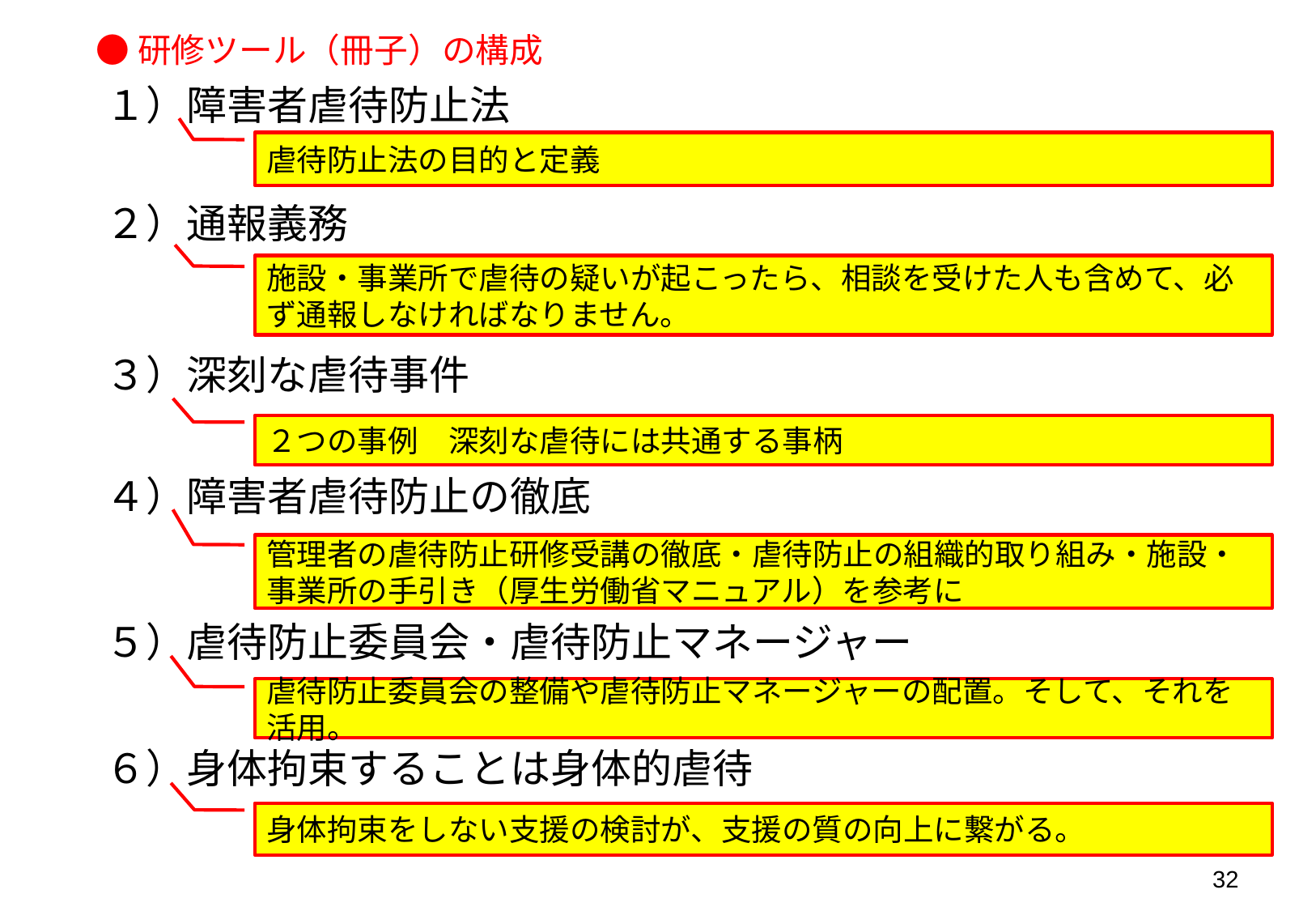

●研修ツール（冊子）の構成
１）障害者虐待防止法
虐待防止法の目的と定義
２）通報義務
施設・事業所で虐待の疑いが起こったら、相談を受けた人も含めて、必ず通報しなければなりません。
３）深刻な虐待事件
２つの事例　深刻な虐待には共通する事柄
４）障害者虐待防止の徹底
管理者の虐待防止研修受講の徹底・虐待防止の組織的取り組み・施設・事業所の手引き（厚生労働省マニュアル）を参考に
５）虐待防止委員会・虐待防止マネージャー
虐待防止委員会の整備や虐待防止マネージャーの配置。そして、それを活用。
６）身体拘束することは身体的虐待
身体拘束をしない支援の検討が、支援の質の向上に繋がる。
32